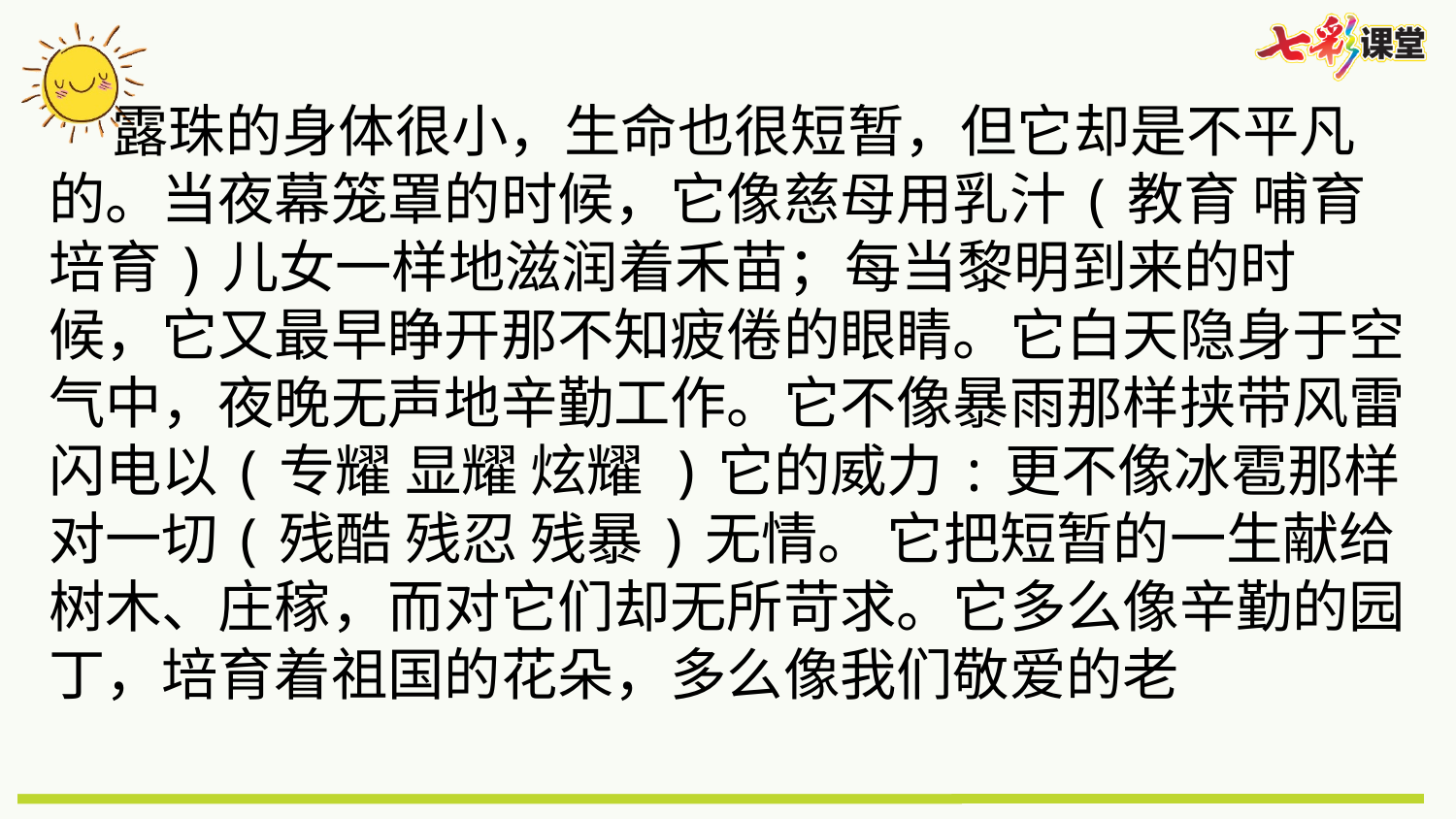

露珠的身体很小，生命也很短暂，但它却是不平凡的。当夜幕笼罩的时候，它像慈母用乳汁(教育 哺育 培育)儿女一样地滋润着禾苗；每当黎明到来的时候，它又最早睁开那不知疲倦的眼睛。它白天隐身于空气中，夜晚无声地辛勤工作。它不像暴雨那样挟带风雷闪电以(专耀 显耀 炫耀 )它的威力:更不像冰雹那样对一切(残酷 残忍 残暴)无情。 它把短暂的一生献给树木、庄稼，而对它们却无所苛求。它多么像辛勤的园丁，培育着祖国的花朵，多么像我们敬爱的老